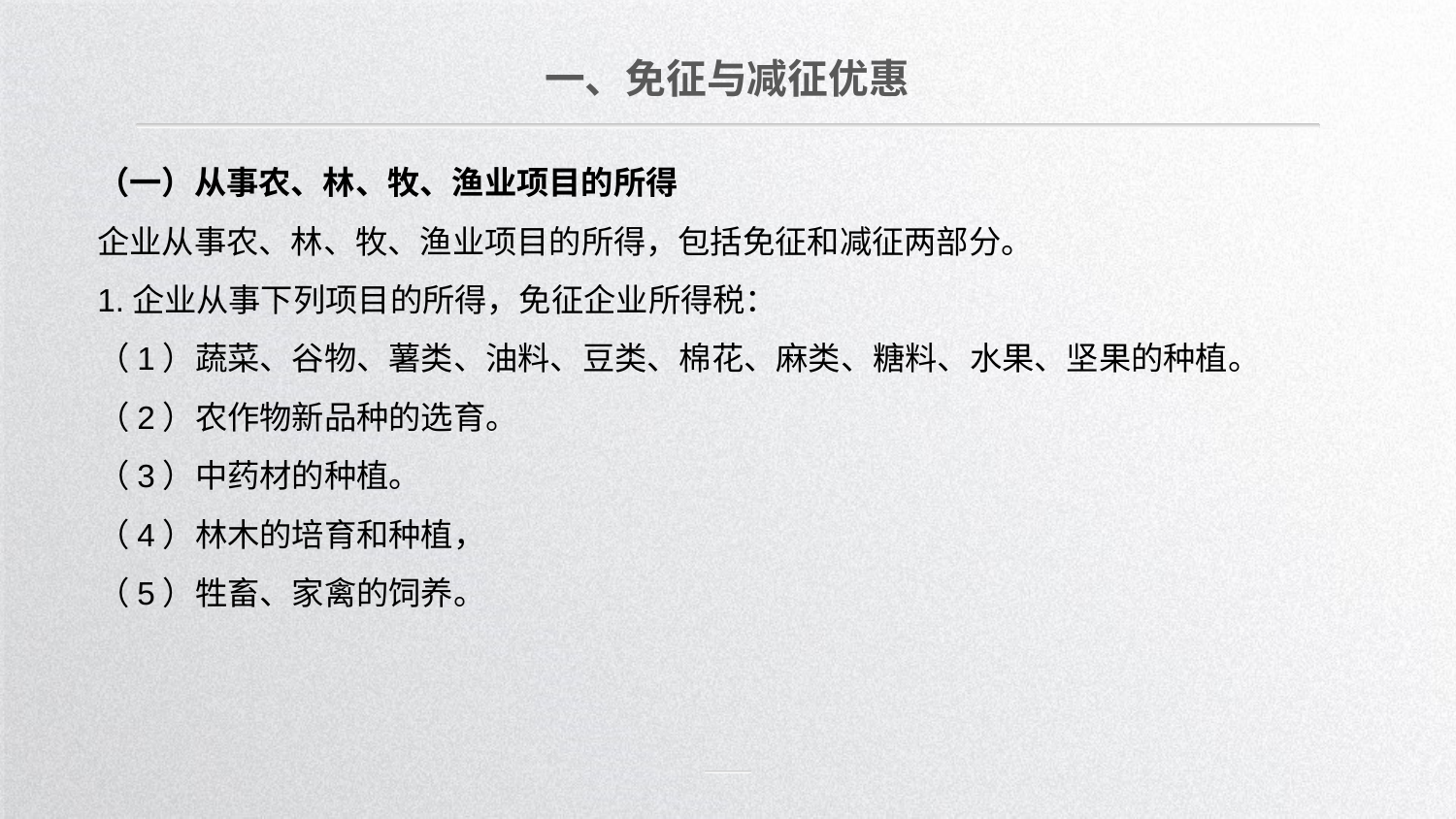

一、免征与减征优惠
（一）从事农、林、牧、渔业项目的所得
企业从事农、林、牧、渔业项目的所得，包括免征和减征两部分。
1.企业从事下列项目的所得，免征企业所得税：
（1）蔬菜、谷物、薯类、油料、豆类、棉花、麻类、糖料、水果、坚果的种植。
（2）农作物新品种的选育。
（3）中药材的种植。
（4）林木的培育和种植，
（5）牲畜、家禽的饲养。